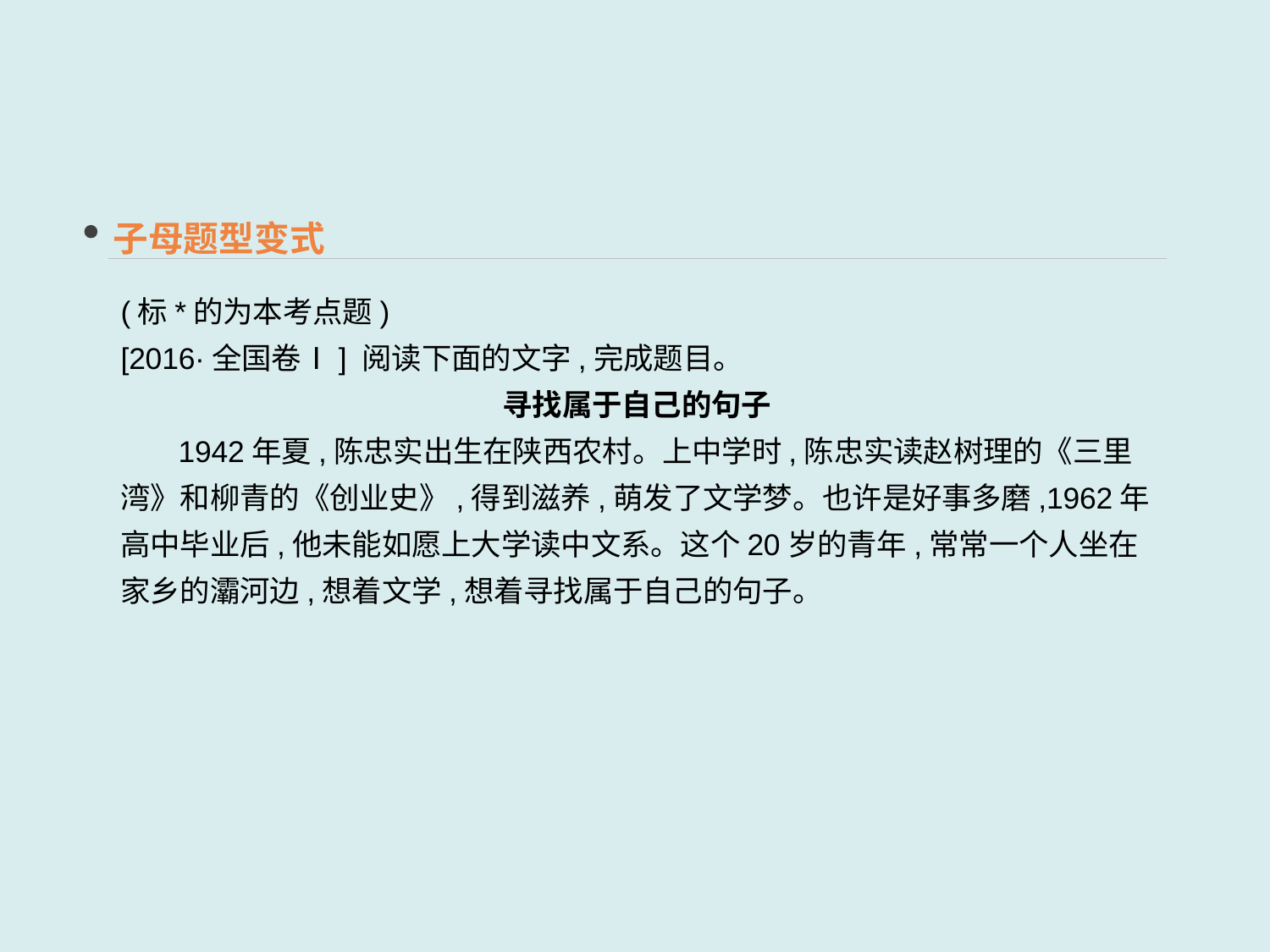

子母题型变式

(标*的为本考点题)
[2016·全国卷Ⅰ] 阅读下面的文字,完成题目。
寻找属于自己的句子
       1942年夏,陈忠实出生在陕西农村。上中学时,陈忠实读赵树理的《三里湾》和柳青的《创业史》,得到滋养,萌发了文学梦。也许是好事多磨,1962年高中毕业后,他未能如愿上大学读中文系。这个20岁的青年,常常一个人坐在家乡的灞河边,想着文学,想着寻找属于自己的句子。